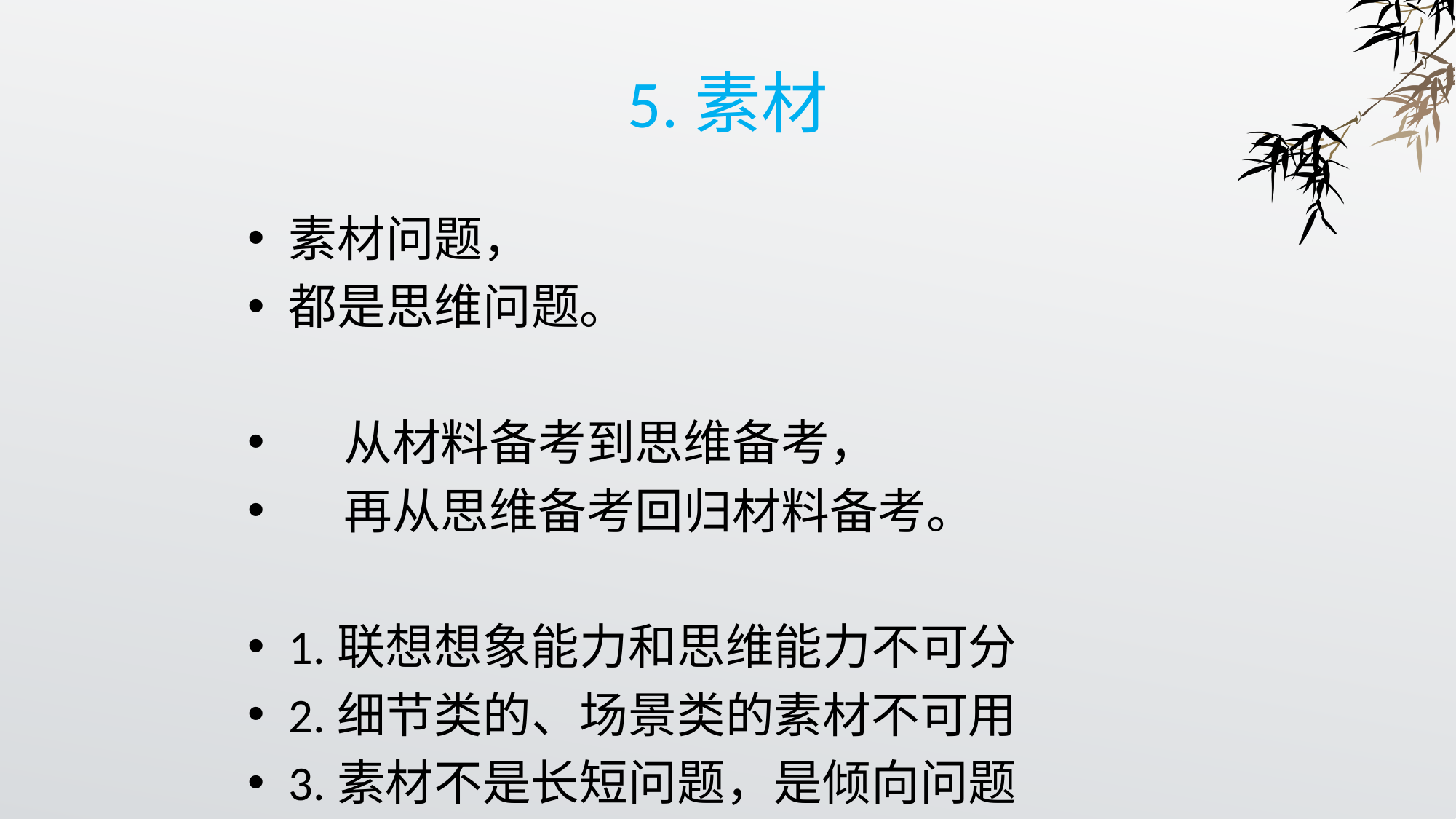

# 5.素材

素材问题，
都是思维问题。

    从材料备考到思维备考，
    再从思维备考回归材料备考。

1.联想想象能力和思维能力不可分
2.细节类的、场景类的素材不可用
3.素材不是长短问题，是倾向问题